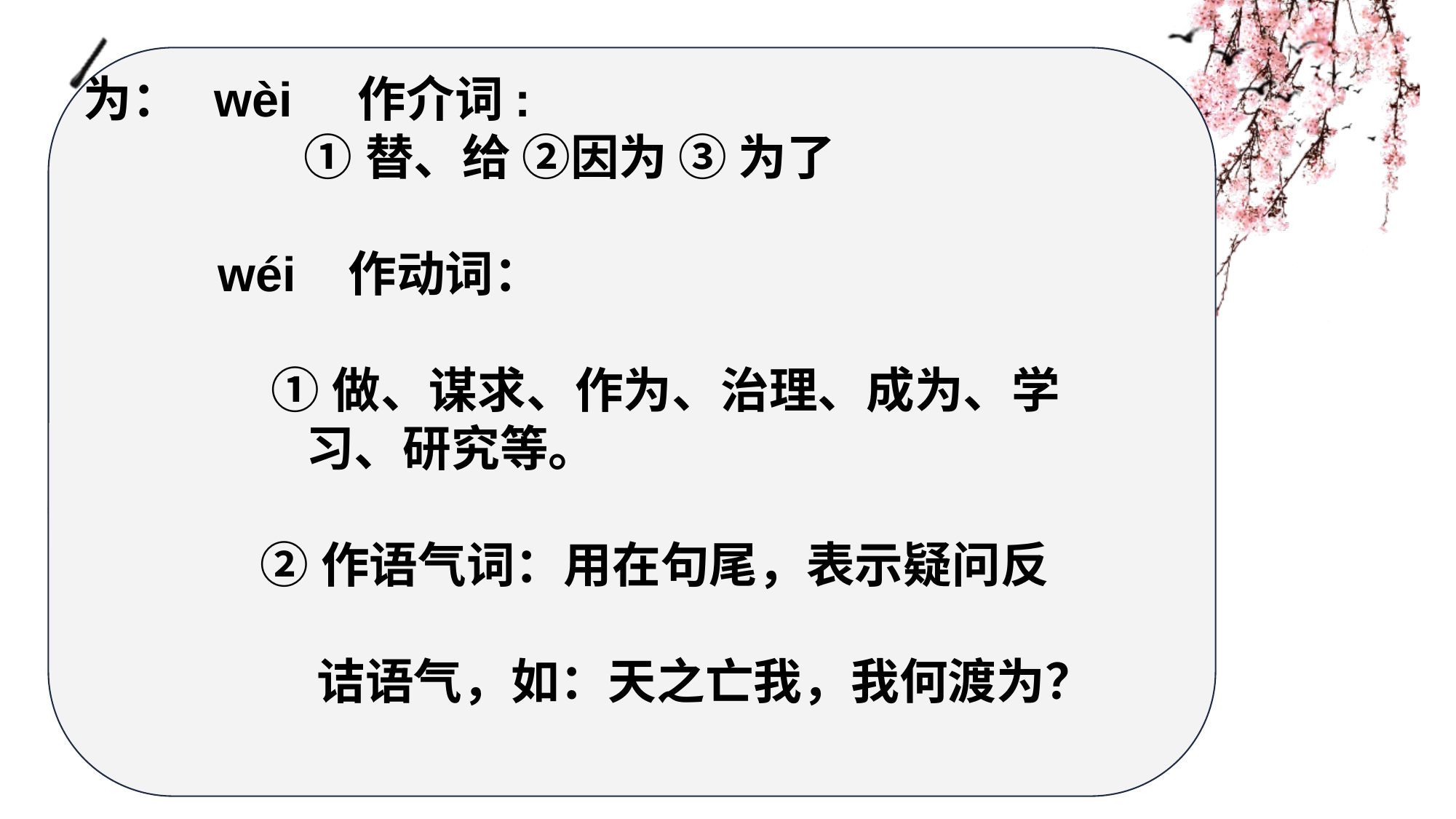

为：  wèi    作介词:
                    ①替、给 ②因为 ③ 为了

          wéi   作动词：

                 ①做、谋求、作为、治理、成为、学
                   习、研究等。

                ②作语气词：用在句尾，表示疑问反

                    诘语气，如：天之亡我，我何渡为？